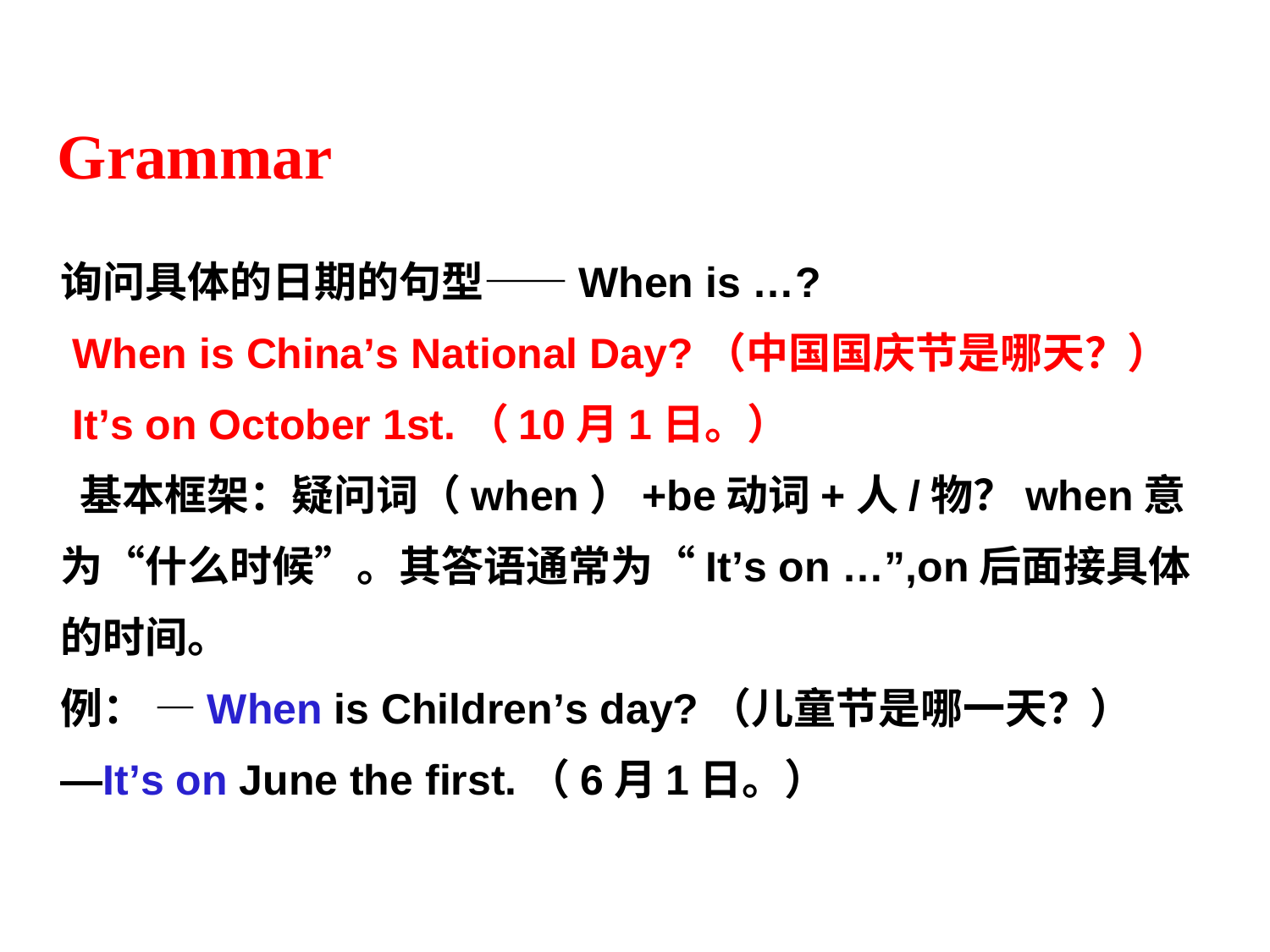

Grammar
询问具体的日期的句型——When is …?
 When is China’s National Day?（中国国庆节是哪天？）
 It’s on October 1st.（10月1日。）
 基本框架：疑问词（when）+be动词+人/物？when意为“什么时候”。其答语通常为“It’s on …”,on后面接具体的时间。
例： —When is Children’s day?（儿童节是哪一天？）
—It’s on June the first.（6月1日。）